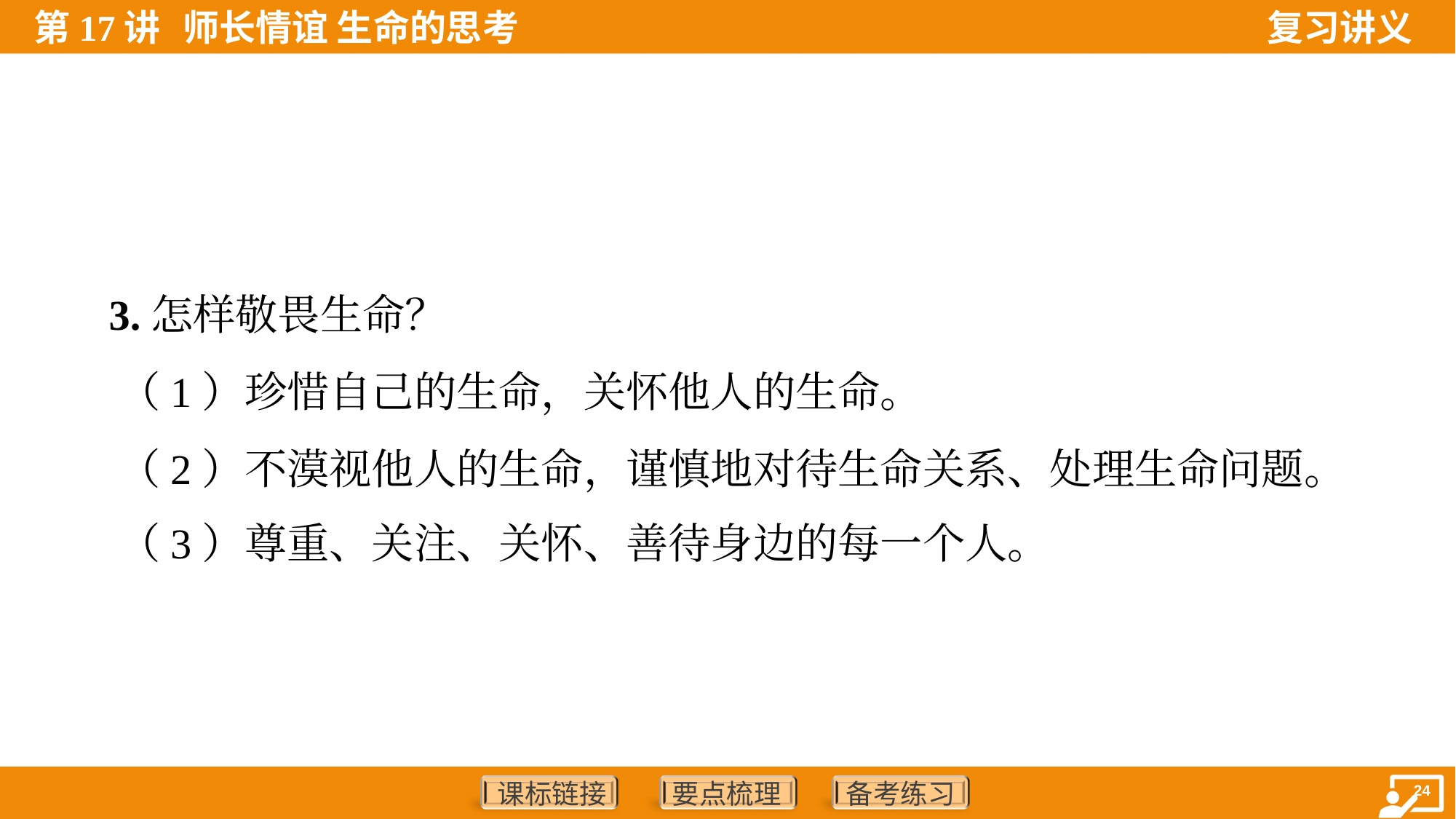

3.怎样敬畏生命？
    （1）珍惜自己的生命，关怀他人的生命。
    （2）不漠视他人的生命，谨慎地对待生命关系、处理生命问题。
    （3）尊重、关注、关怀、善待身边的每一个人。